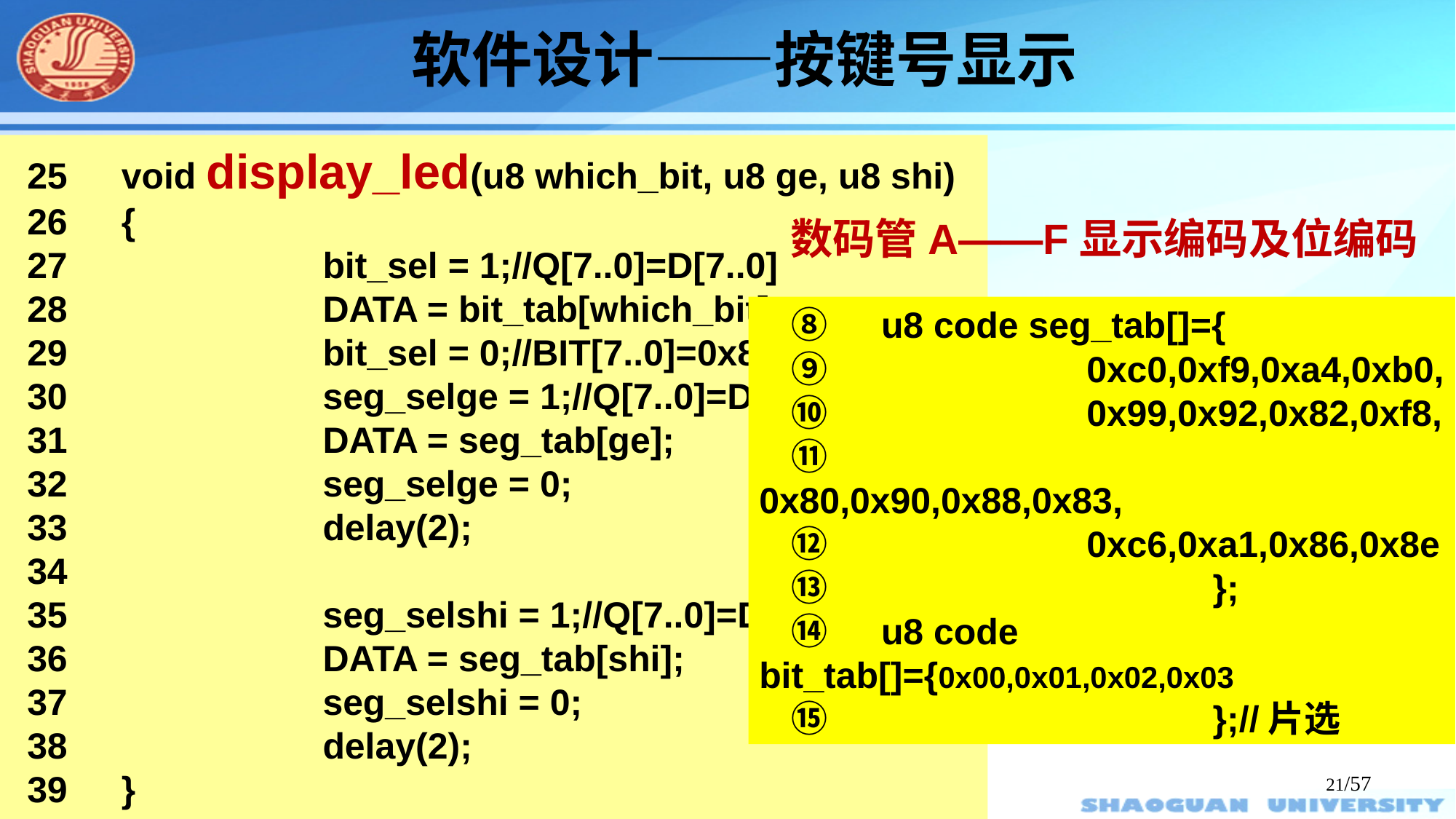

软件设计——按键号显示
25　void display_led(u8 which_bit, u8 ge, u8 shi)
26　{
27　		bit_sel = 1;//Q[7..0]=D[7..0]
28　		DATA = bit_tab[which_bit];
29　		bit_sel = 0;//BIT[7..0]=0x80
30　		seg_selge = 1;//Q[7..0]=D[7..0]
31　		DATA = seg_tab[ge];
32　		seg_selge = 0;
33　		delay(2);
34
35　		seg_selshi = 1;//Q[7..0]=D[7..0]
36　		DATA = seg_tab[shi];
37　		seg_selshi = 0;
38　		delay(2);
39　}

数码管A——F显示编码及位编码
⑧　u8 code seg_tab[]={
⑨　		0xc0,0xf9,0xa4,0xb0,
⑩　		0x99,0x92,0x82,0xf8,
⑪　		0x80,0x90,0x88,0x83,
⑫　		0xc6,0xa1,0x86,0x8e
⑬　			 };
⑭　u8 code bit_tab[]={0x00,0x01,0x02,0x03
⑮　			 };//片选
21/57